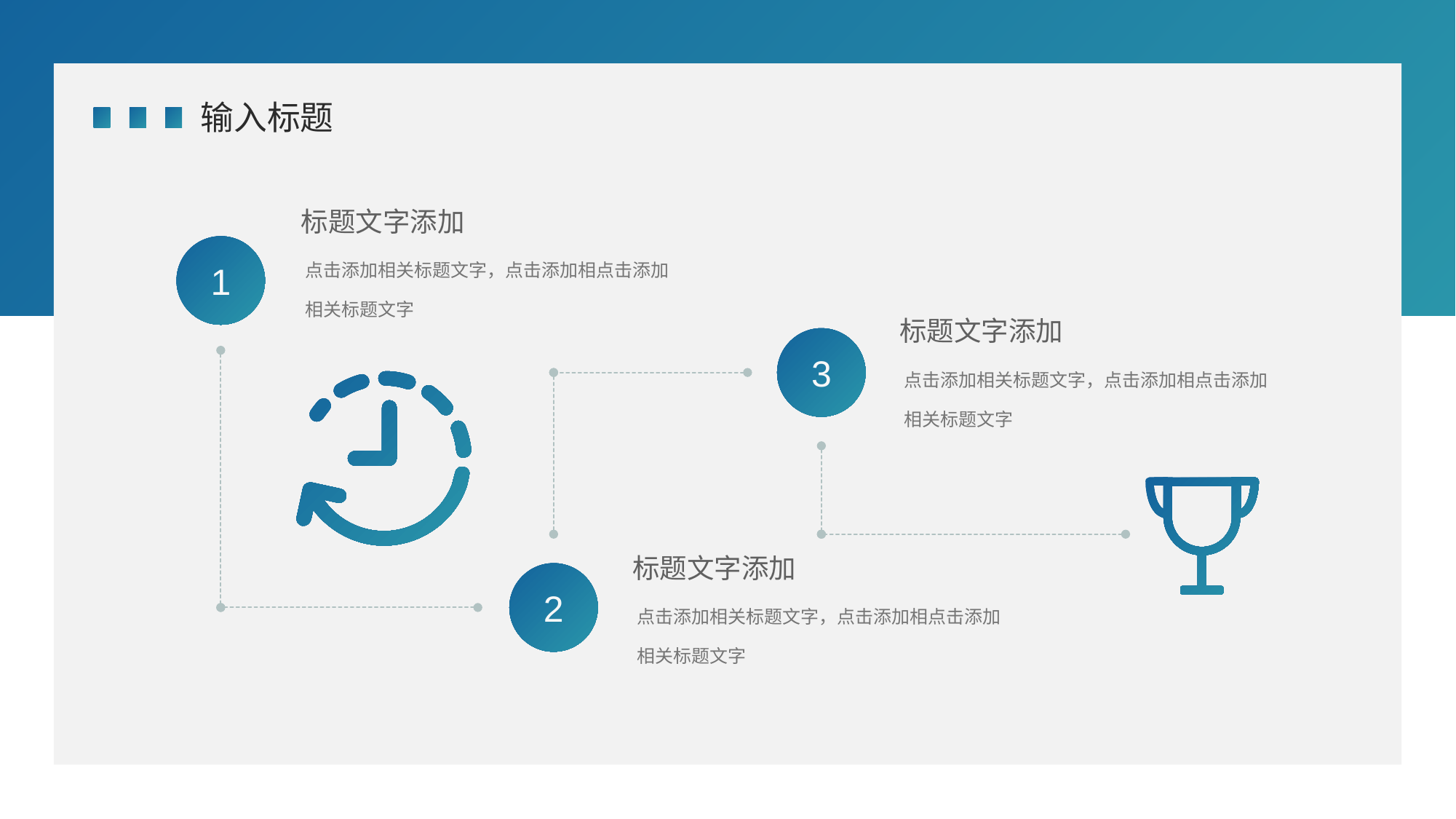

输入标题

标题文字添加
点击添加相关标题文字，点击添加相点击添加相关标题文字
1
标题文字添加
点击添加相关标题文字，点击添加相点击添加相关标题文字
3

标题文字添加
点击添加相关标题文字，点击添加相点击添加相关标题文字
2